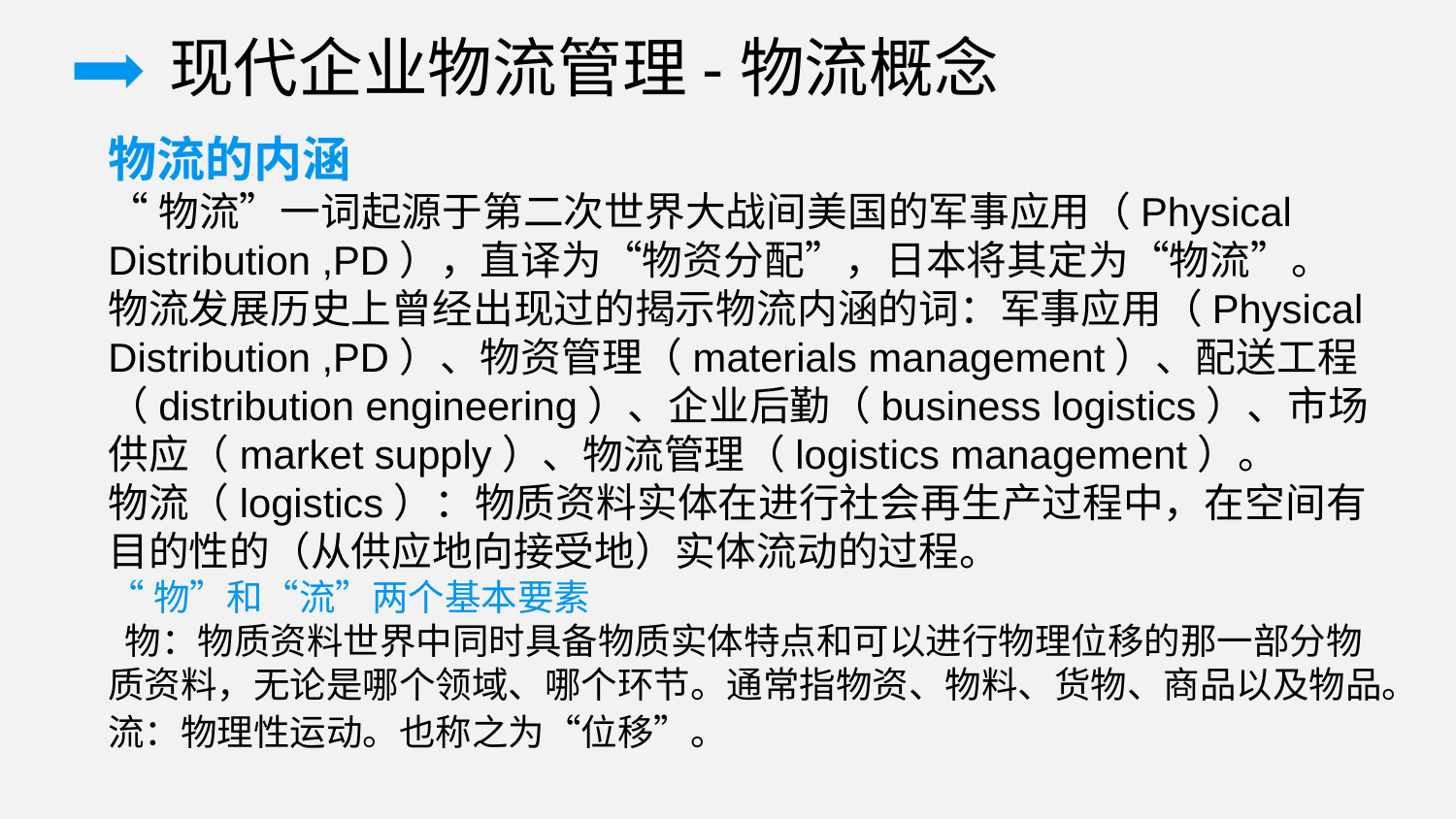

现代企业物流管理-物流概念
物流的内涵
“物流”一词起源于第二次世界大战间美国的军事应用（Physical Distribution ,PD），直译为“物资分配”，日本将其定为“物流”。
物流发展历史上曾经出现过的揭示物流内涵的词：军事应用（Physical Distribution ,PD）、物资管理（materials management）、配送工程（distribution engineering）、企业后勤（business logistics）、市场供应（market supply）、物流管理（logistics management）。
物流（logistics）：物质资料实体在进行社会再生产过程中，在空间有目的性的（从供应地向接受地）实体流动的过程。
“物”和“流”两个基本要素
 物：物质资料世界中同时具备物质实体特点和可以进行物理位移的那一部分物质资料，无论是哪个领域、哪个环节。通常指物资、物料、货物、商品以及物品。
流：物理性运动。也称之为“位移”。